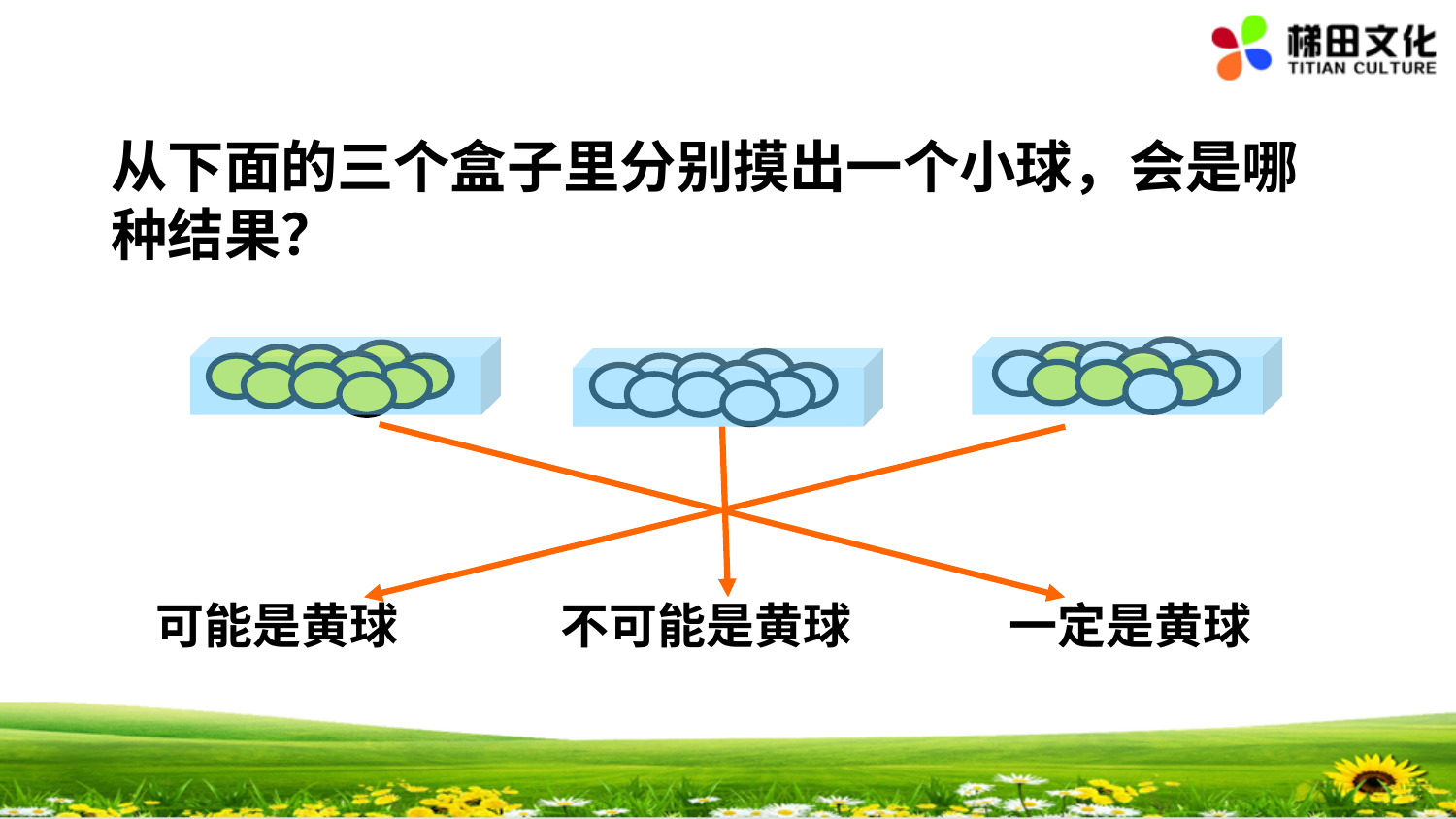

从下面的三个盒子里分别摸出一个小球，会是哪种结果？

可能是黄球
不可能是黄球
一定是黄球